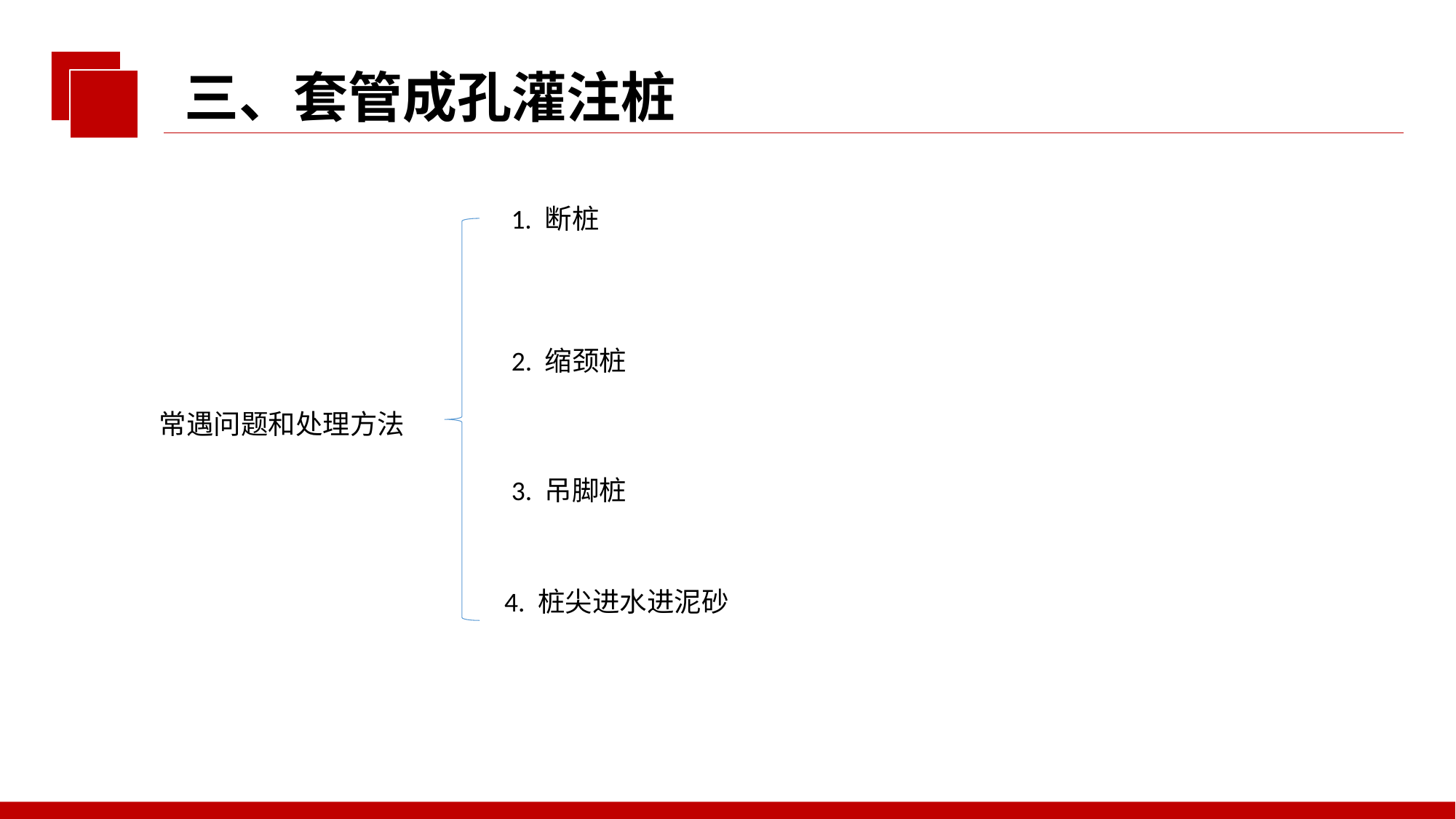

三、套管成孔灌注桩
1. 断桩

2. 缩颈桩
常遇问题和处理方法
3. 吊脚桩
4. 桩尖进水进泥砂